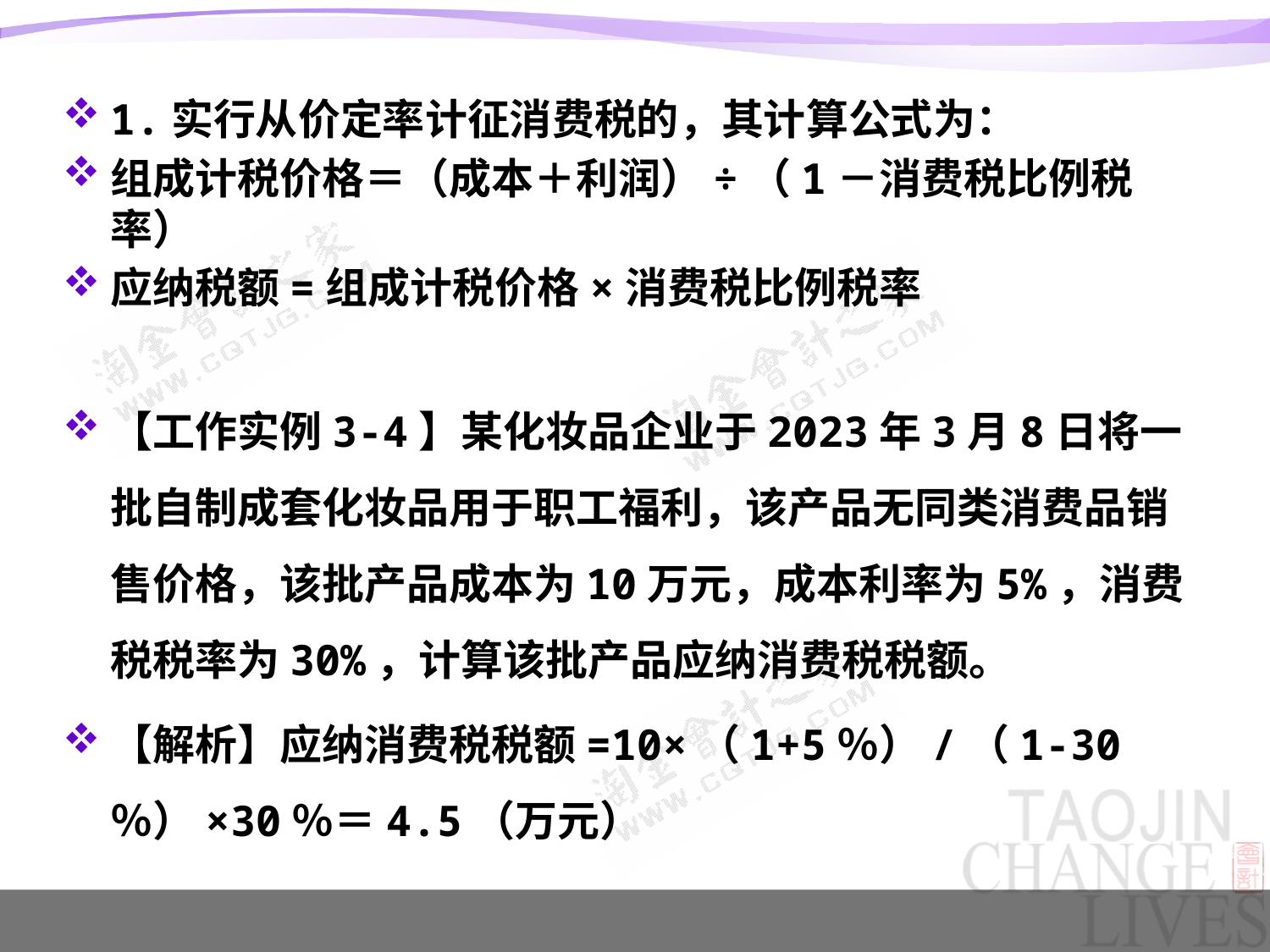

1.实行从价定率计征消费税的，其计算公式为：
组成计税价格＝（成本＋利润）÷（1－消费税比例税率）
应纳税额=组成计税价格×消费税比例税率

【工作实例3-4】某化妆品企业于2023年3月8日将一批自制成套化妆品用于职工福利，该产品无同类消费品销售价格，该批产品成本为10万元，成本利率为5%，消费税税率为30%，计算该批产品应纳消费税税额。
【解析】应纳消费税税额=10×（1+5％）/（1-30％）×30％＝4.5（万元）
#